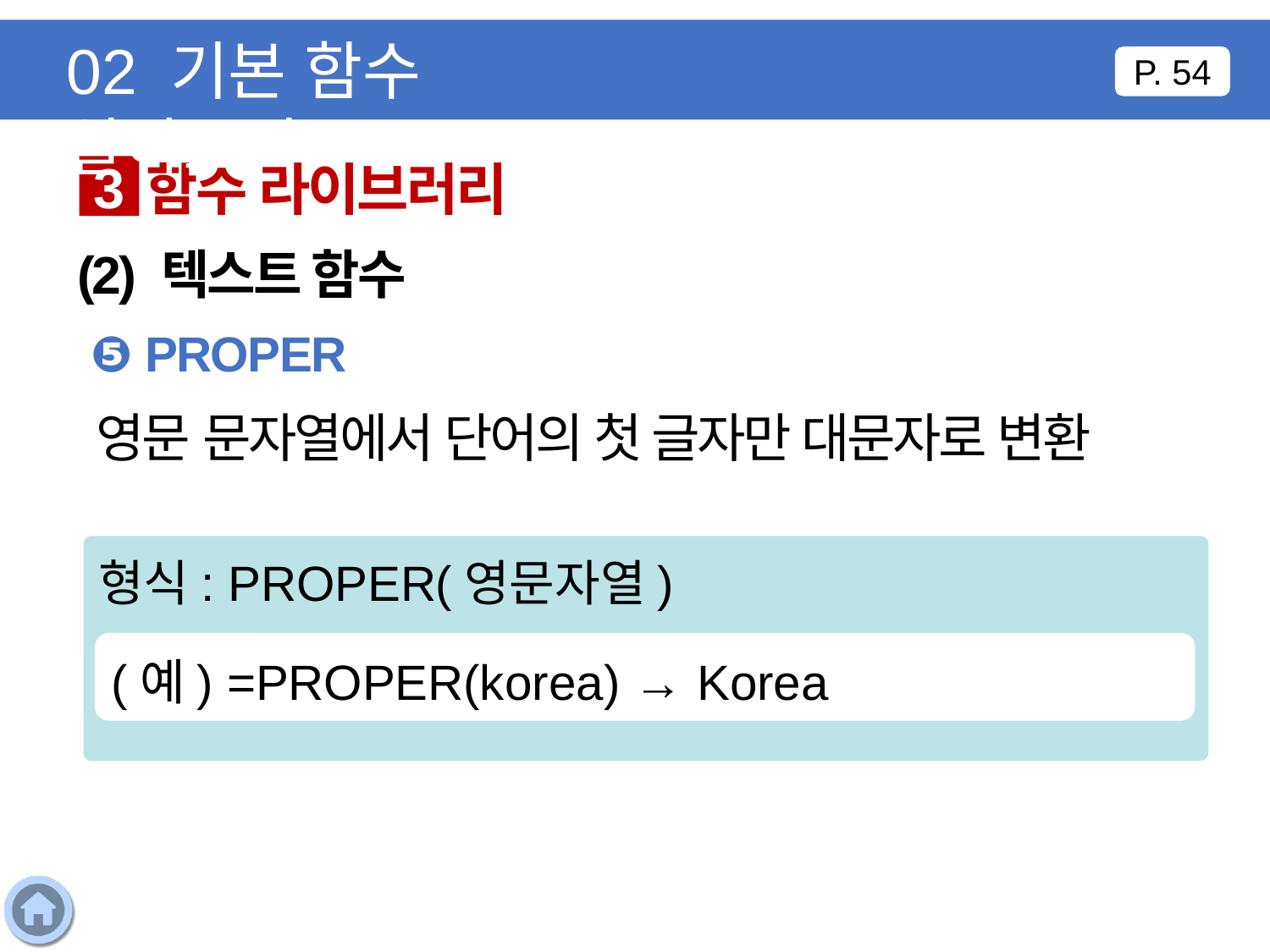

02 기본 함수 알아보기
P. 54
함수 라이브러리
3
(2) 텍스트 함수
❺ PROPER
영문 문자열에서 단어의 첫 글자만 대문자로 변환
형식: PROPER(영문자열)
(예) =PROPER(korea) → Korea